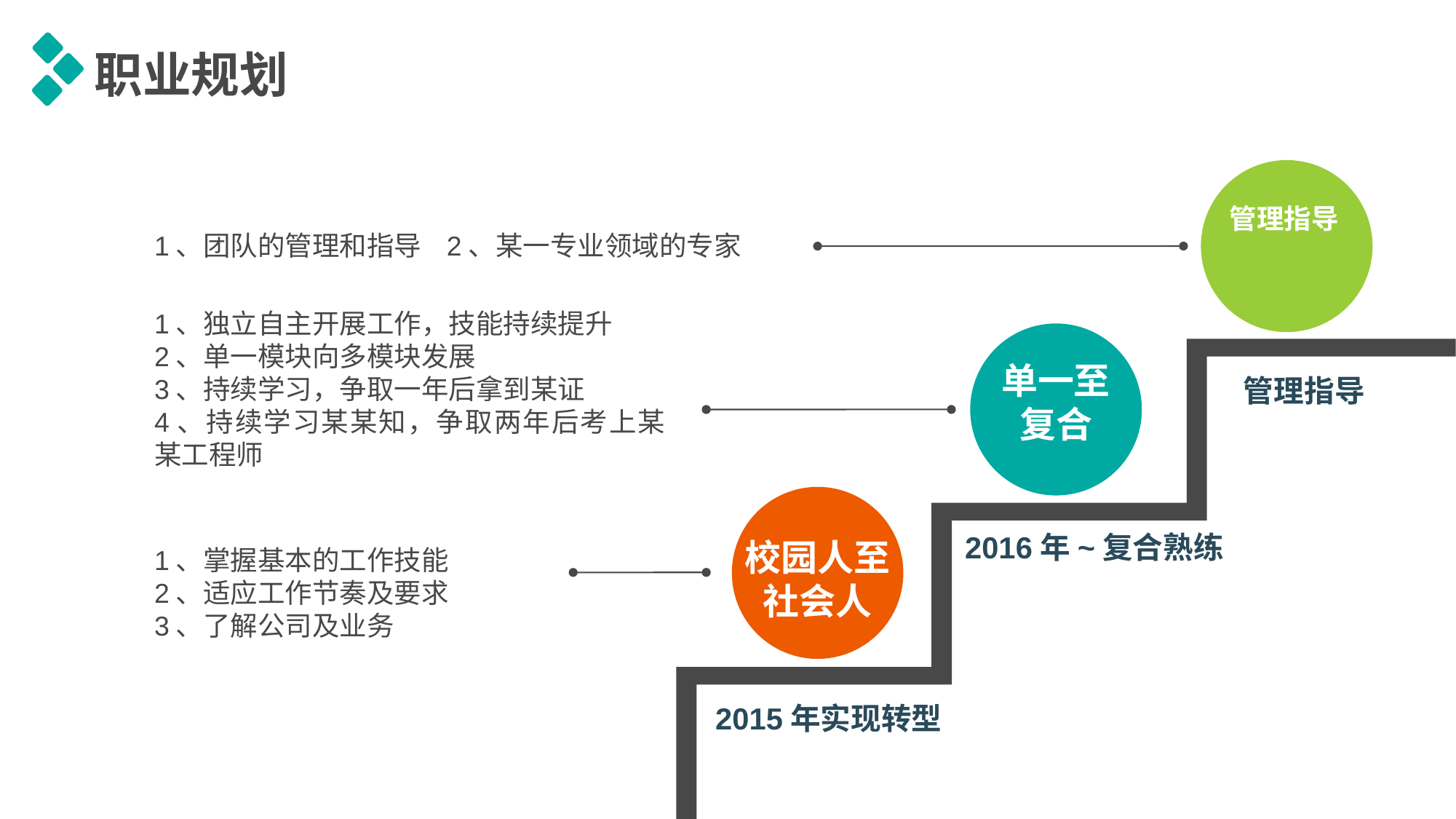

职业规划

管理指导
1、团队的管理和指导   2、某一专业领域的专家

1、独立自主开展工作，技能持续提升
2、单一模块向多模块发展
3、持续学习，争取一年后拿到某证
4、持续学习某某知，争取两年后考上某某工程师

单一至复合
管理指导

2016年~复合熟练
校园人至社会人
1、掌握基本的工作技能
2、适应工作节奏及要求
3、了解公司及业务

2015年实现转型